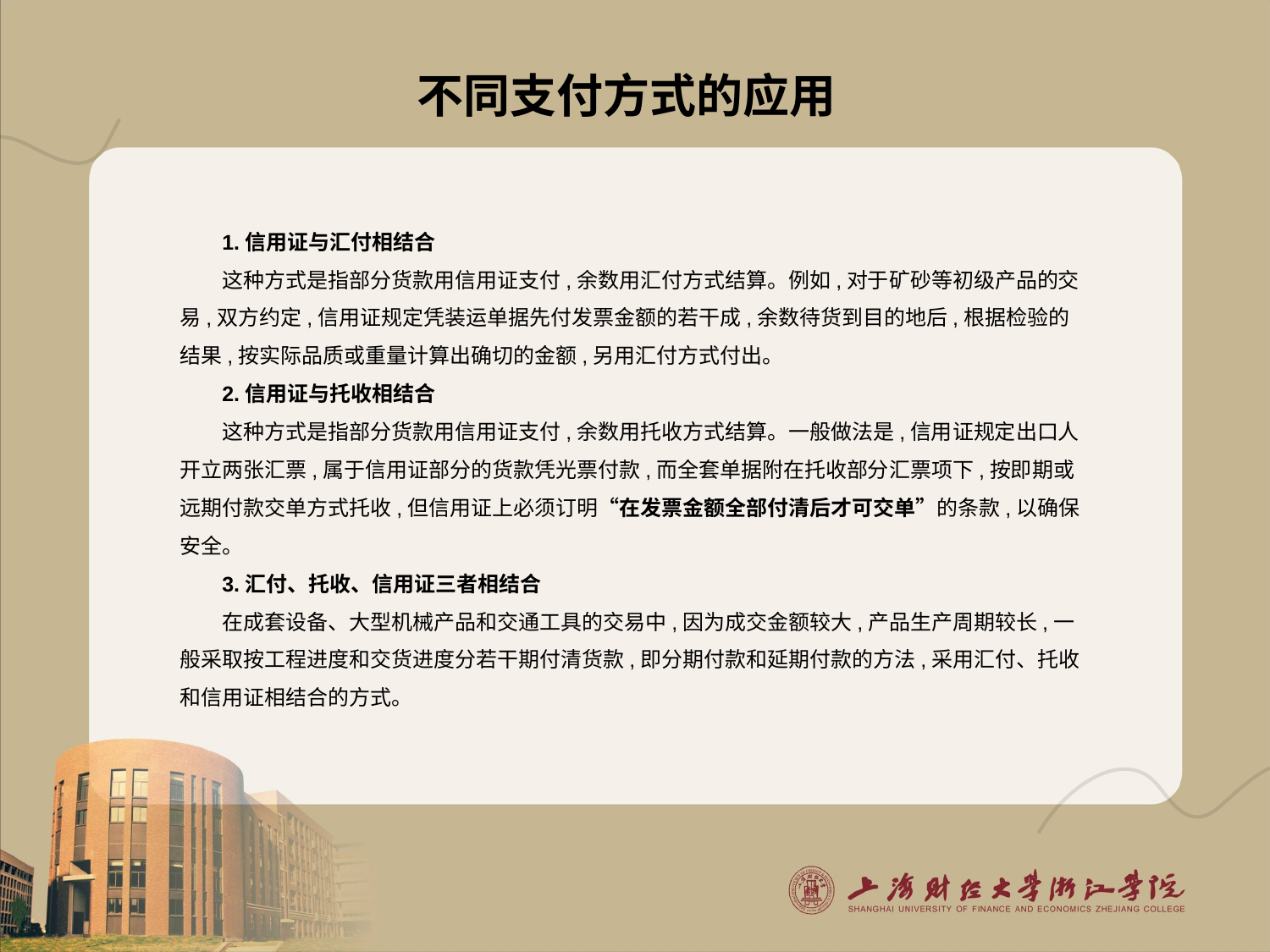

# 不同支付方式的应用
1.信用证与汇付相结合
这种方式是指部分货款用信用证支付,余数用汇付方式结算。例如,对于矿砂等初级产品的交易,双方约定,信用证规定凭装运单据先付发票金额的若干成,余数待货到目的地后,根据检验的结果,按实际品质或重量计算出确切的金额,另用汇付方式付出。
2.信用证与托收相结合
这种方式是指部分货款用信用证支付,余数用托收方式结算。一般做法是,信用证规定出口人开立两张汇票,属于信用证部分的货款凭光票付款,而全套单据附在托收部分汇票项下,按即期或远期付款交单方式托收,但信用证上必须订明“在发票金额全部付清后才可交单”的条款,以确保安全。
3.汇付、托收、信用证三者相结合
在成套设备、大型机械产品和交通工具的交易中,因为成交金额较大,产品生产周期较长,一般采取按工程进度和交货进度分若干期付清货款,即分期付款和延期付款的方法,采用汇付、托收和信用证相结合的方式。